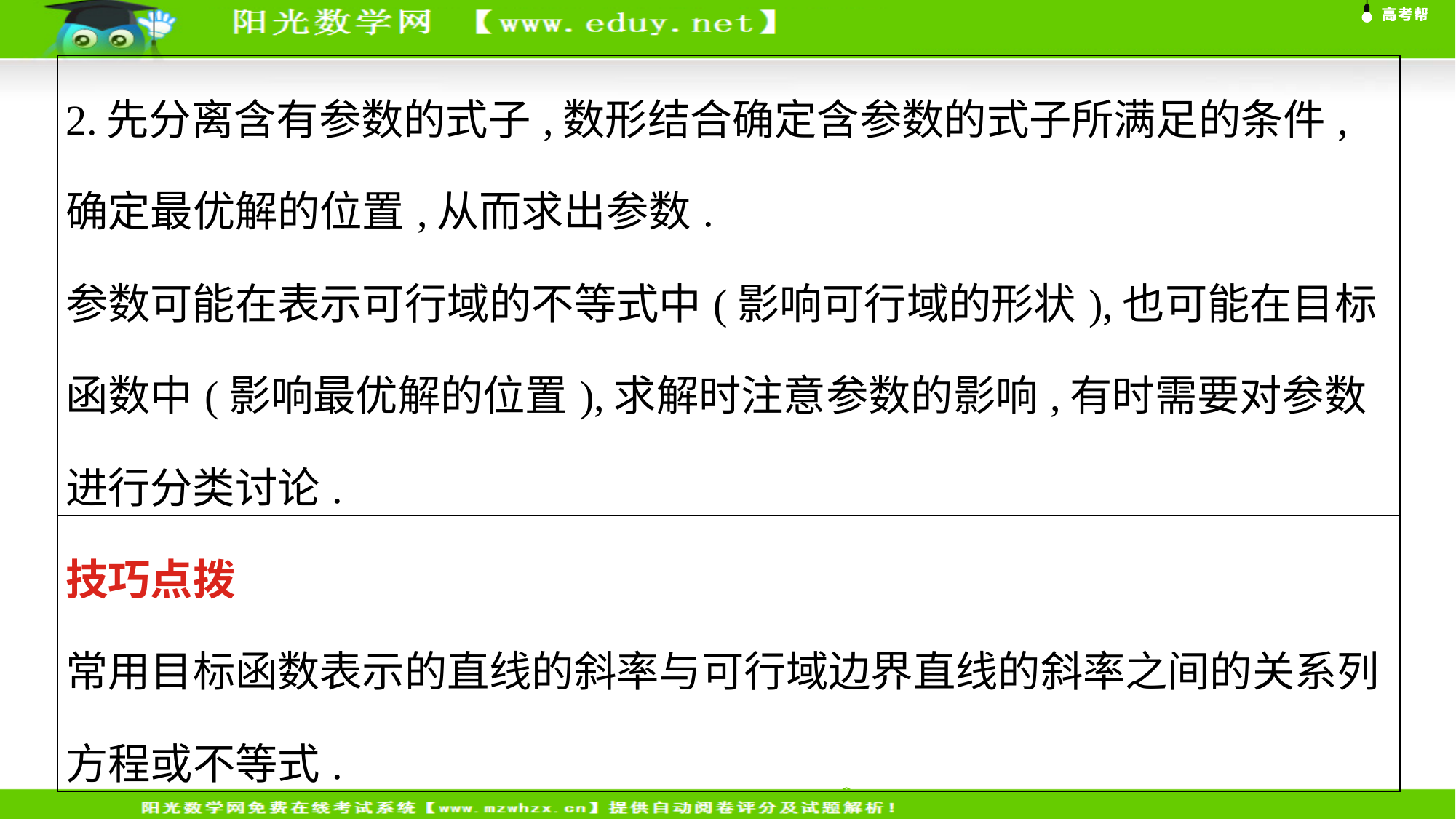

| 2.先分离含有参数的式子,数形结合确定含参数的式子所满足的条件,确定最优解的位置,从而求出参数. 参数可能在表示可行域的不等式中(影响可行域的形状),也可能在目标函数中(影响最优解的位置),求解时注意参数的影响,有时需要对参数进行分类讨论. |
| --- |
| 技巧点拨 常用目标函数表示的直线的斜率与可行域边界直线的斜率之间的关系列方程或不等式. |